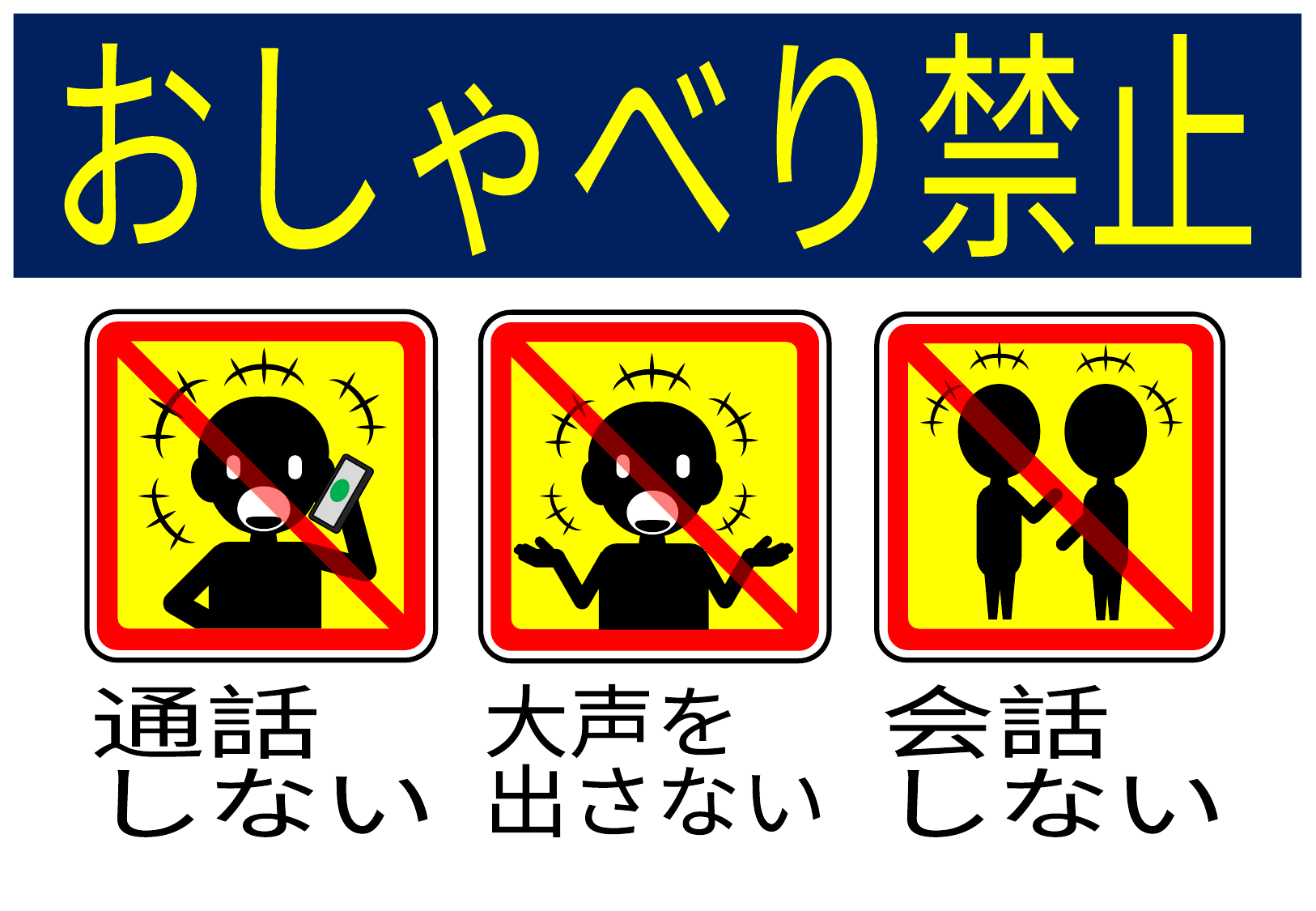

おしゃべり禁止

通話
しない
大声を
出さない
会話
しない